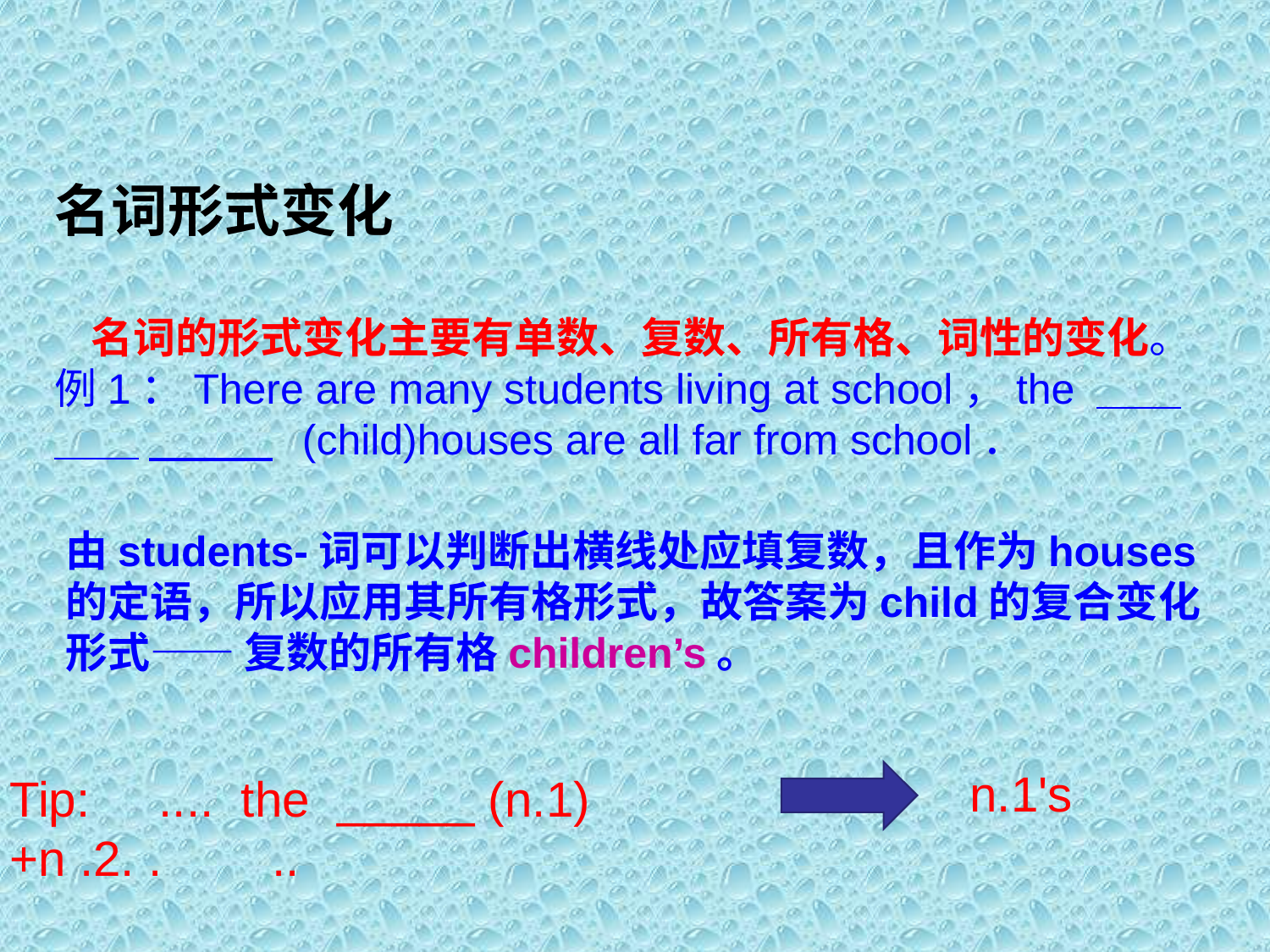

名词形式变化

    名词的形式变化主要有单数、复数、所有格、词性的变化。
例1：There are many students living at school，the ＿＿＿＿                (child)houses are all far from school．

由students-词可以判断出横线处应填复数，且作为houses的定语，所以应用其所有格形式，故答案为child的复合变化形式—— 复数的所有格children’s。
         n.1's
Tip:     ....  the  _____ (n.1) +n .2. .        ..